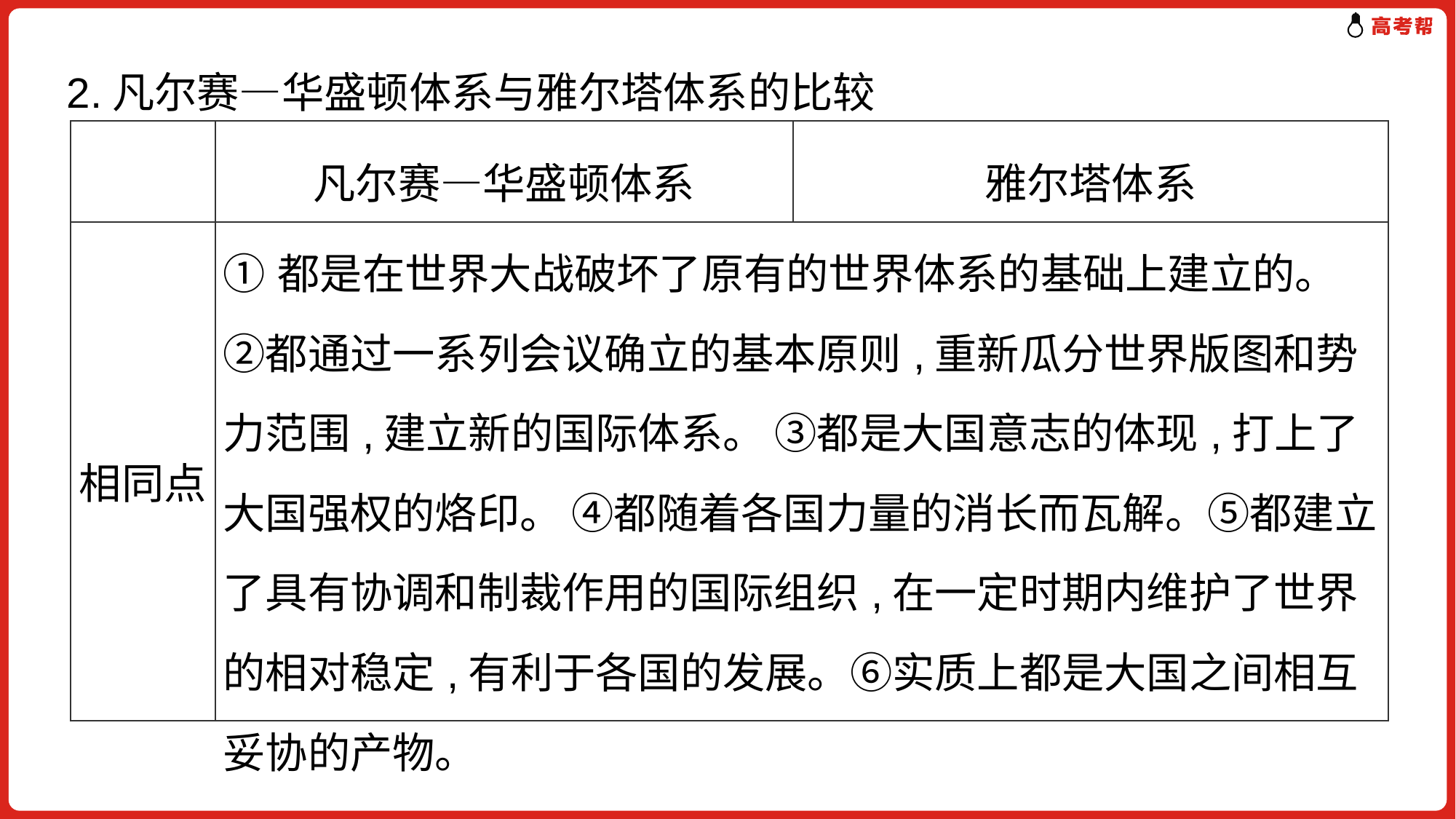

2.凡尔赛—华盛顿体系与雅尔塔体系的比较

|  | 凡尔赛—华盛顿体系 | 雅尔塔体系 |
| --- | --- | --- |
| 相同点 | ①都是在世界大战破坏了原有的世界体系的基础上建立的。 ②都通过一系列会议确立的基本原则,重新瓜分世界版图和势力范围,建立新的国际体系。 ③都是大国意志的体现,打上了大国强权的烙印。 ④都随着各国力量的消长而瓦解。⑤都建立了具有协调和制裁作用的国际组织,在一定时期内维护了世界的相对稳定,有利于各国的发展。⑥实质上都是大国之间相互妥协的产物。 |  |